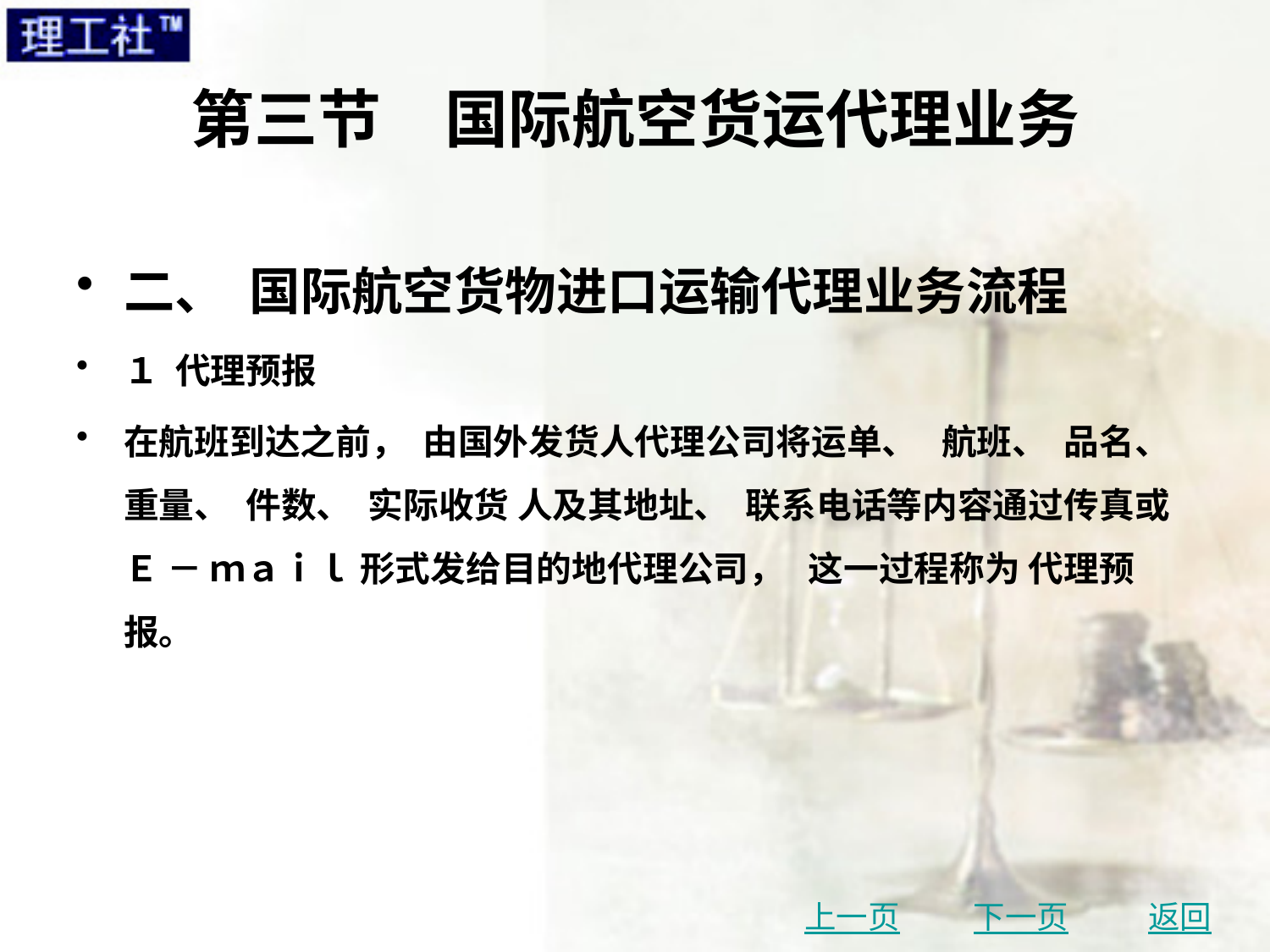

# 第三节　国际航空货运代理业务
二、  国际航空货物进口运输代理业务流程
１  代理预报
在航班到达之前，  由国外发货人代理公司将运单、   航班、  品名、  重量、  件数、  实际收货 人及其地址、  联系电话等内容通过传真或  Ｅ － ｍａｉｌ 形式发给目的地代理公司，   这一过程称为 代理预报。

上一页
下一页
返回